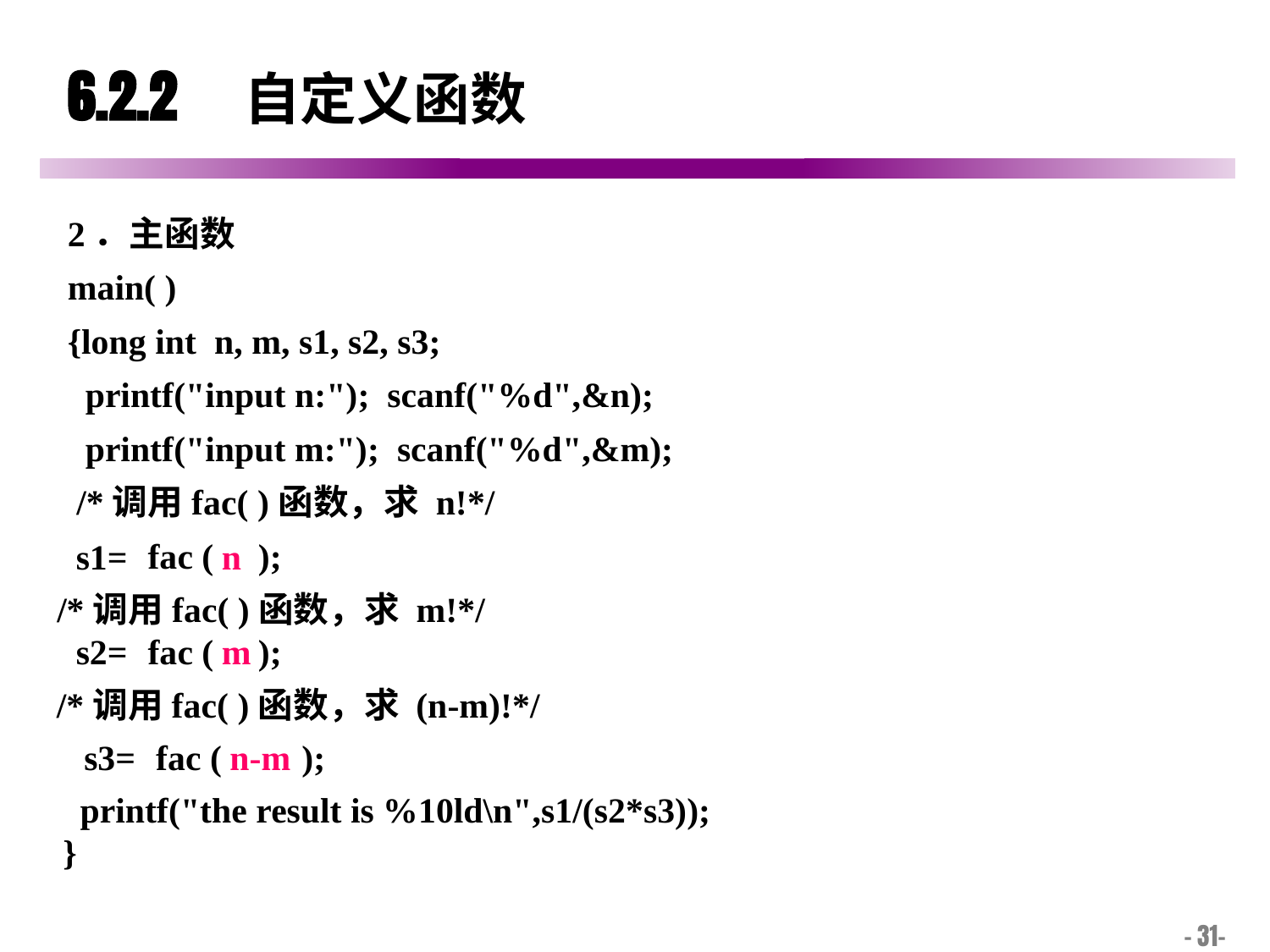

# 6.2.2    自定义函数
2．主函数
main( )
{long int  n, m, s1, s2, s3;
  printf("input n:");  scanf("%d",&n);
  printf("input m:");  scanf("%d",&m);
 /*调用fac( )函数，求 n!*/
fac (     );
s1=
n
/*调用fac( )函数，求 m!*/
fac (     );
s2=
m
/*调用fac( )函数，求 (n-m)!*/
fac (         );
s3=
n-m
printf("the result is %10ld\n",s1/(s2*s3));
}
 - 31-